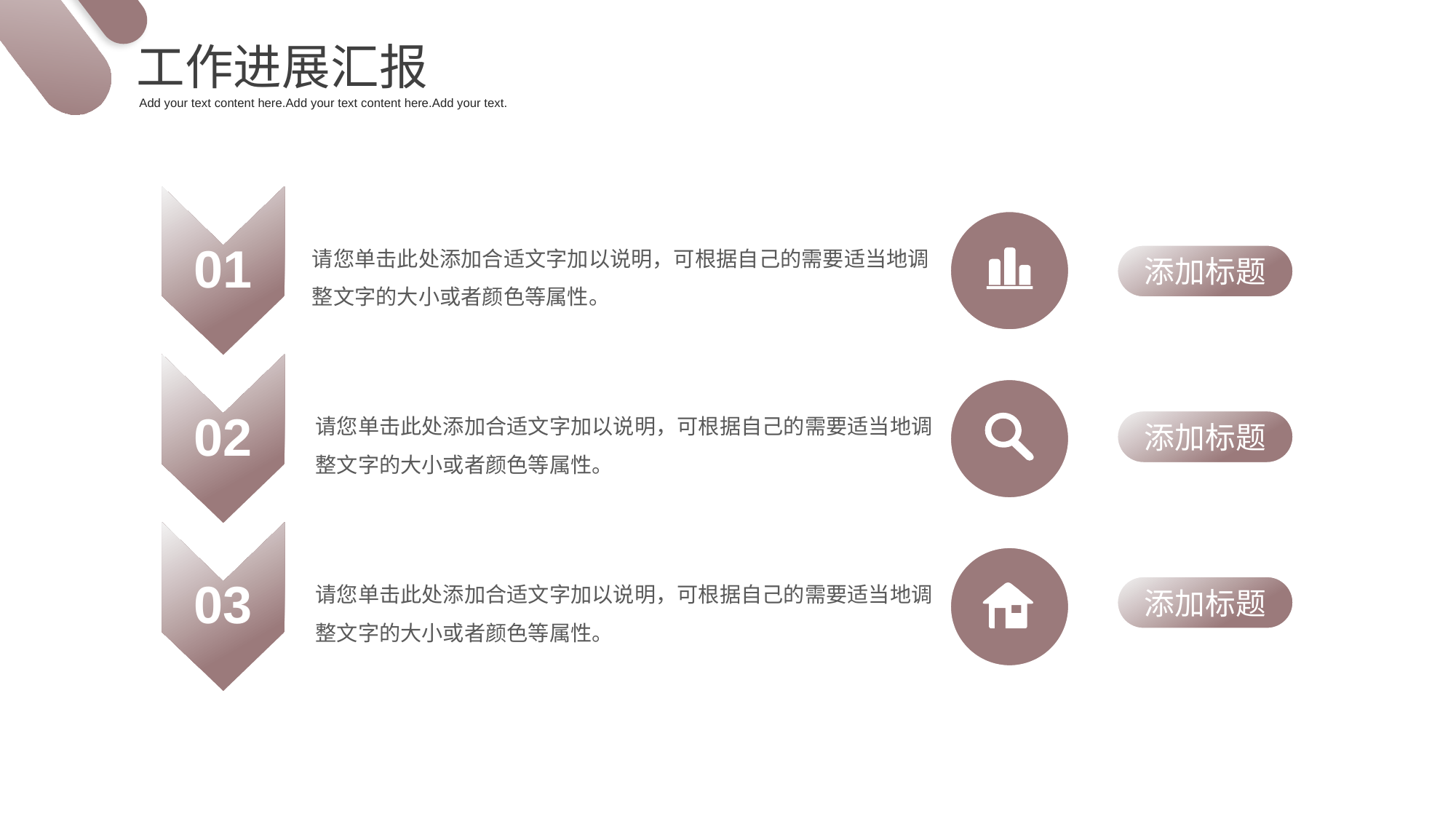

工作进展汇报
Add your text content here.Add your text content here.Add your text.

01

请您单击此处添加合适文字加以说明，可根据自己的需要适当地调整文字的大小或者颜色等属性。
添加标题

02

请您单击此处添加合适文字加以说明，可根据自己的需要适当地调整文字的大小或者颜色等属性。
添加标题

03

请您单击此处添加合适文字加以说明，可根据自己的需要适当地调整文字的大小或者颜色等属性。
添加标题